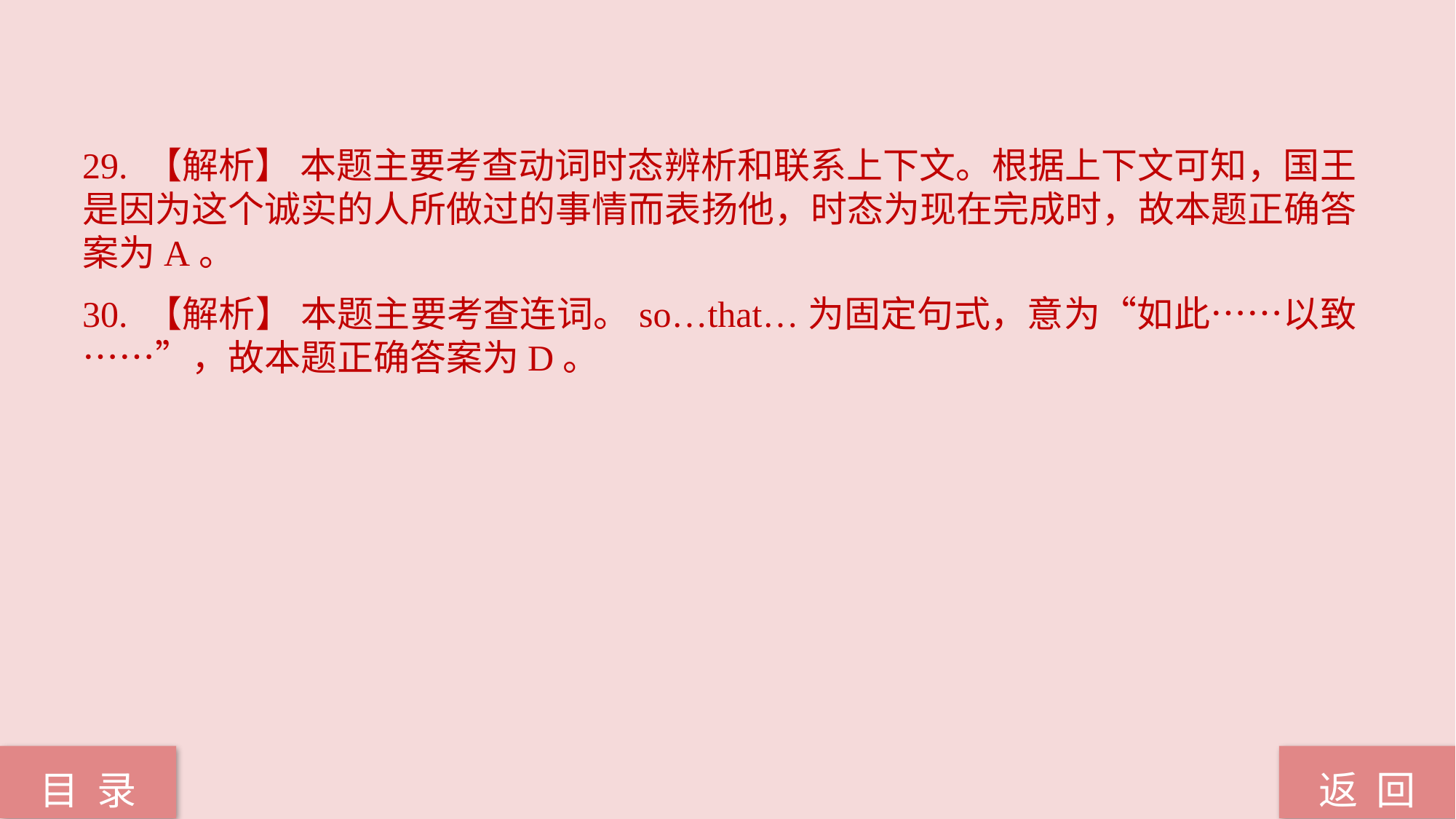

29. 【解析】 本题主要考查动词时态辨析和联系上下文。根据上下文可知，国王是因为这个诚实的人所做过的事情而表扬他，时态为现在完成时，故本题正确答案为A。
30. 【解析】 本题主要考查连词。so…that…为固定句式，意为“如此……以致……”，故本题正确答案为D。
返  回